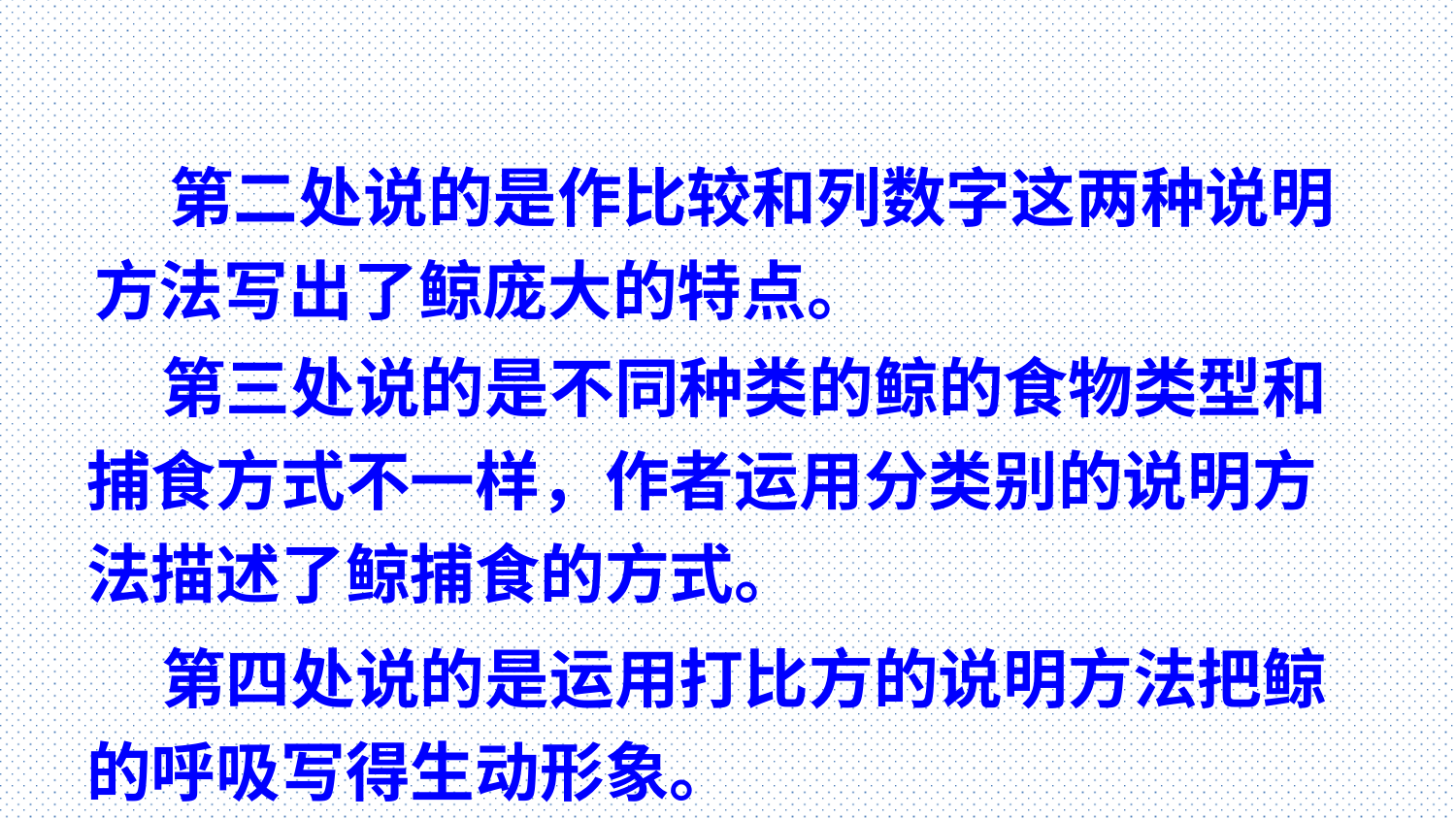

第二处说的是作比较和列数字这两种说明方法写出了鲸庞大的特点。
    第三处说的是不同种类的鲸的食物类型和捕食方式不一样，作者运用分类别的说明方法描述了鲸捕食的方式。
    第四处说的是运用打比方的说明方法把鲸的呼吸写得生动形象。